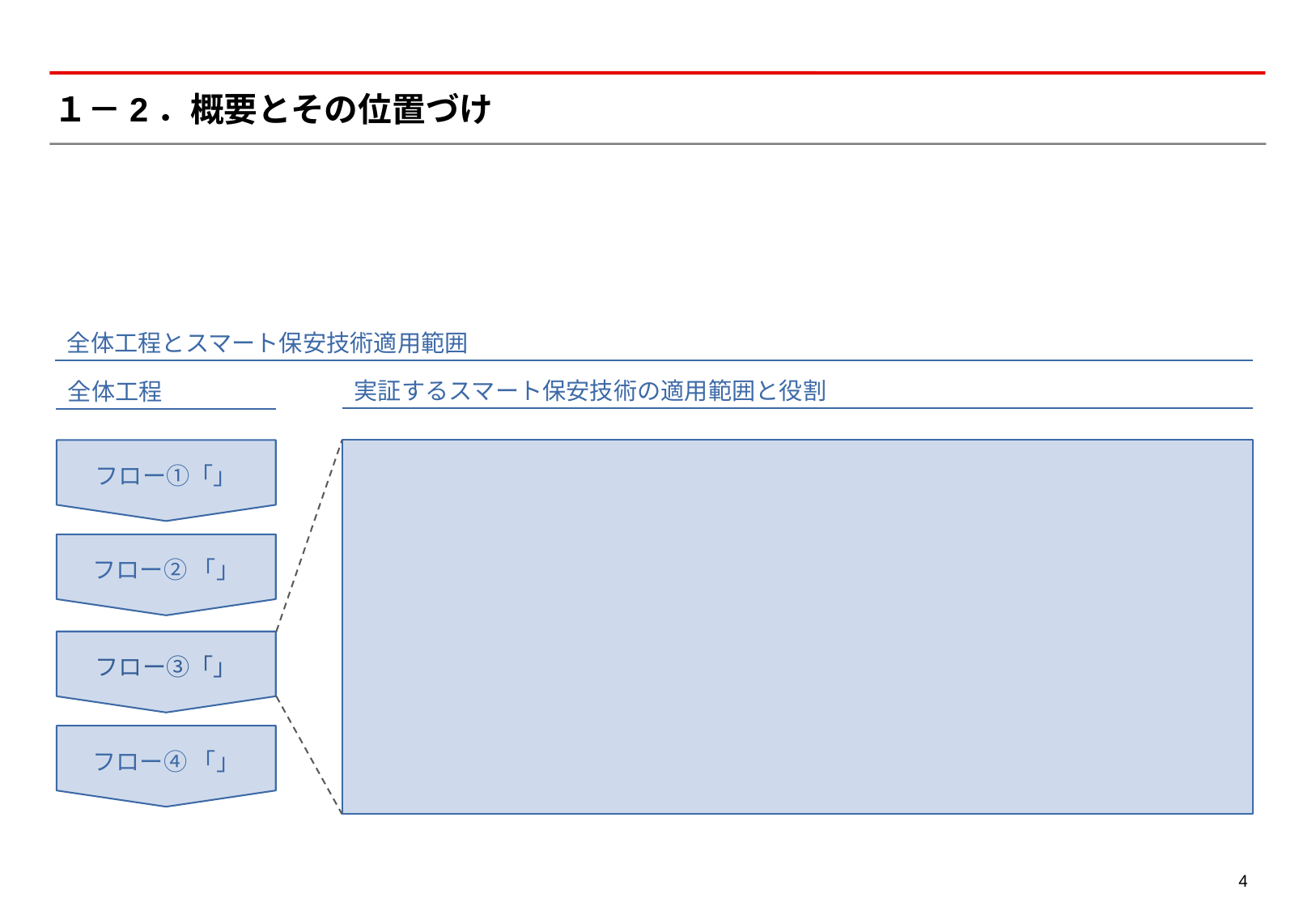

# １－2．概要とその位置づけ

全体工程とスマート保安技術適用範囲
実証するスマート保安技術の適用範囲と役割
全体工程
フロー①「」
フロー② 「」
フロー③「」
フロー④ 「」